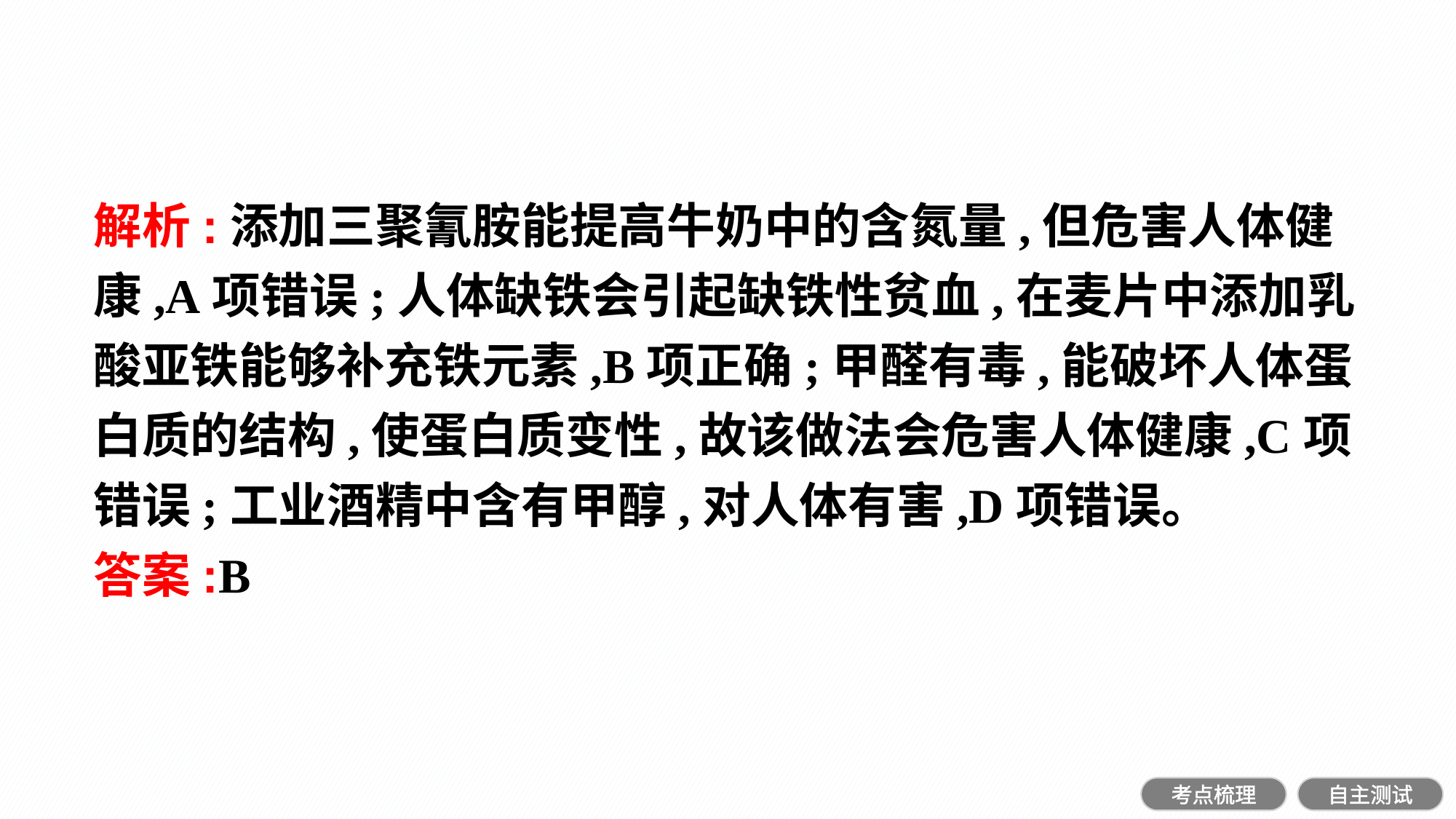

解析:添加三聚氰胺能提高牛奶中的含氮量,但危害人体健康,A项错误;人体缺铁会引起缺铁性贫血,在麦片中添加乳酸亚铁能够补充铁元素,B项正确;甲醛有毒,能破坏人体蛋白质的结构,使蛋白质变性,故该做法会危害人体健康,C项错误;工业酒精中含有甲醇,对人体有害,D项错误。
答案:B